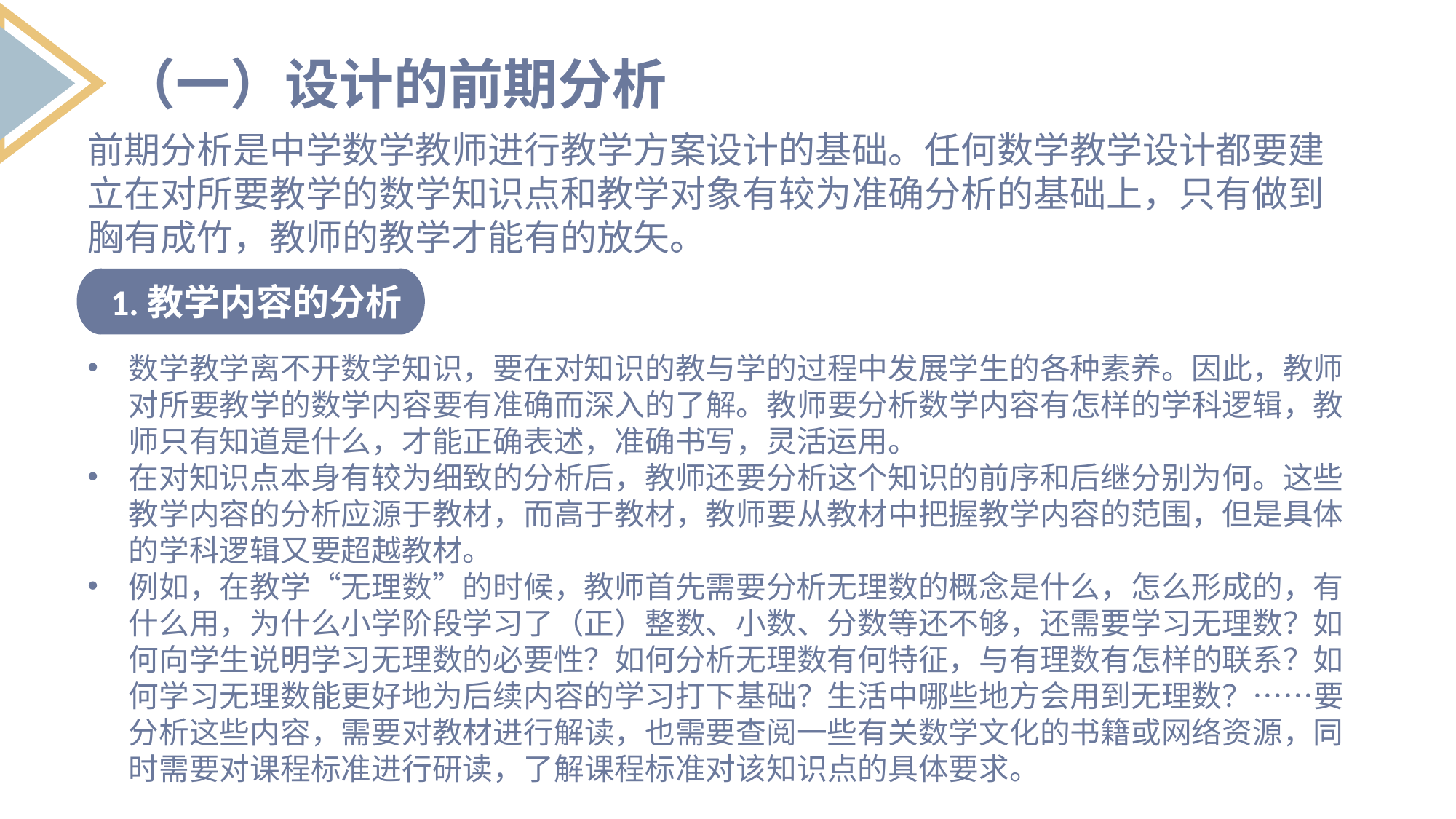

（一）设计的前期分析

前期分析是中学数学教师进行教学方案设计的基础。任何数学教学设计都要建立在对所要教学的数学知识点和教学对象有较为准确分析的基础上，只有做到胸有成竹，教师的教学才能有的放矢。

1.教学内容的分析
数学教学离不开数学知识，要在对知识的教与学的过程中发展学生的各种素养。因此，教师对所要教学的数学内容要有准确而深入的了解。教师要分析数学内容有怎样的学科逻辑，教师只有知道是什么，才能正确表述，准确书写，灵活运用。
在对知识点本身有较为细致的分析后，教师还要分析这个知识的前序和后继分别为何。这些教学内容的分析应源于教材，而高于教材，教师要从教材中把握教学内容的范围，但是具体的学科逻辑又要超越教材。
例如，在教学“无理数”的时候，教师首先需要分析无理数的概念是什么，怎么形成的，有什么用，为什么小学阶段学习了（正）整数、小数、分数等还不够，还需要学习无理数？如何向学生说明学习无理数的必要性？如何分析无理数有何特征，与有理数有怎样的联系？如何学习无理数能更好地为后续内容的学习打下基础？生活中哪些地方会用到无理数？……要分析这些内容，需要对教材进行解读，也需要查阅一些有关数学文化的书籍或网络资源，同时需要对课程标准进行研读，了解课程标准对该知识点的具体要求。